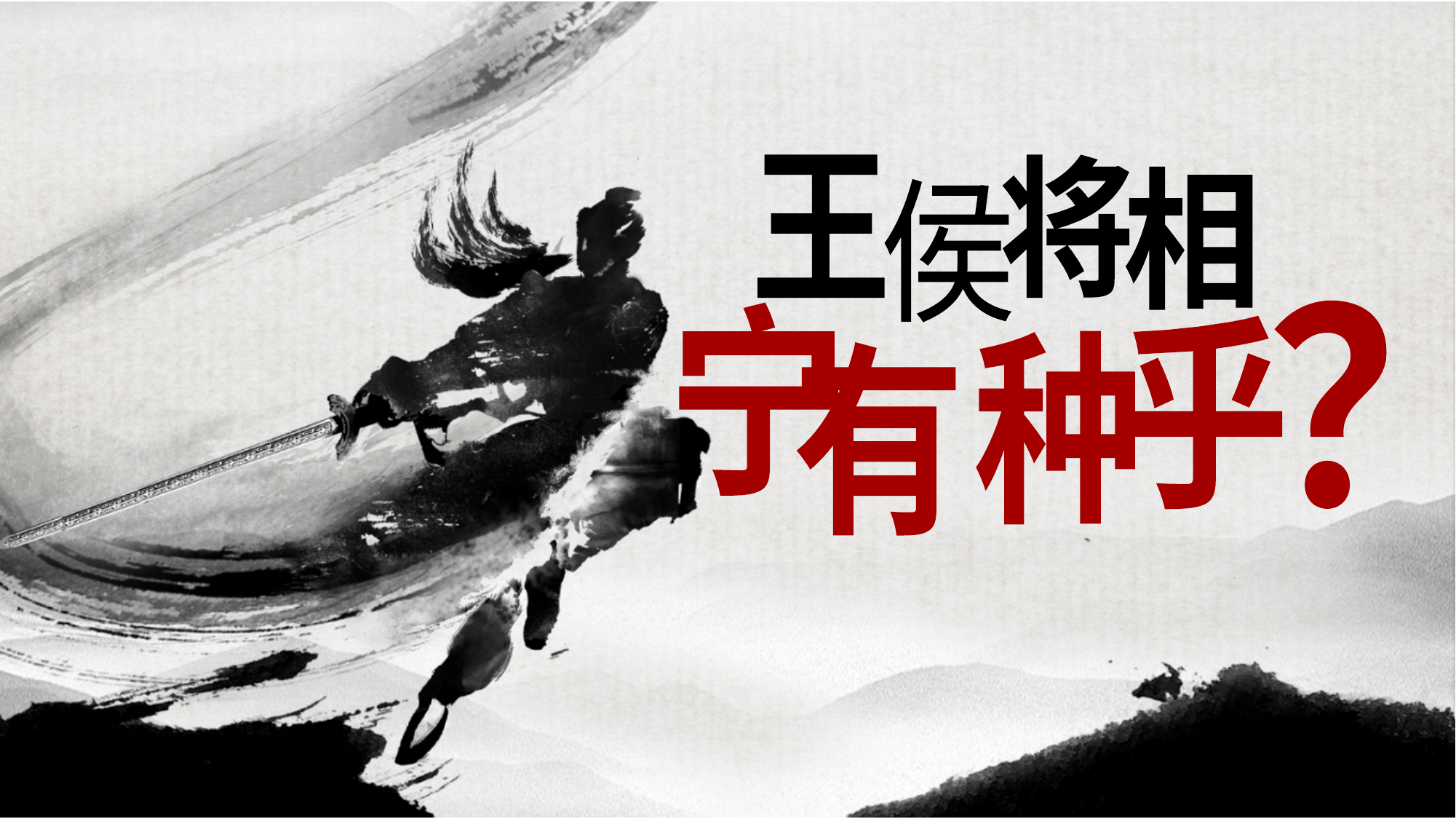

将
王
相
侯
？
宁
乎
种
有